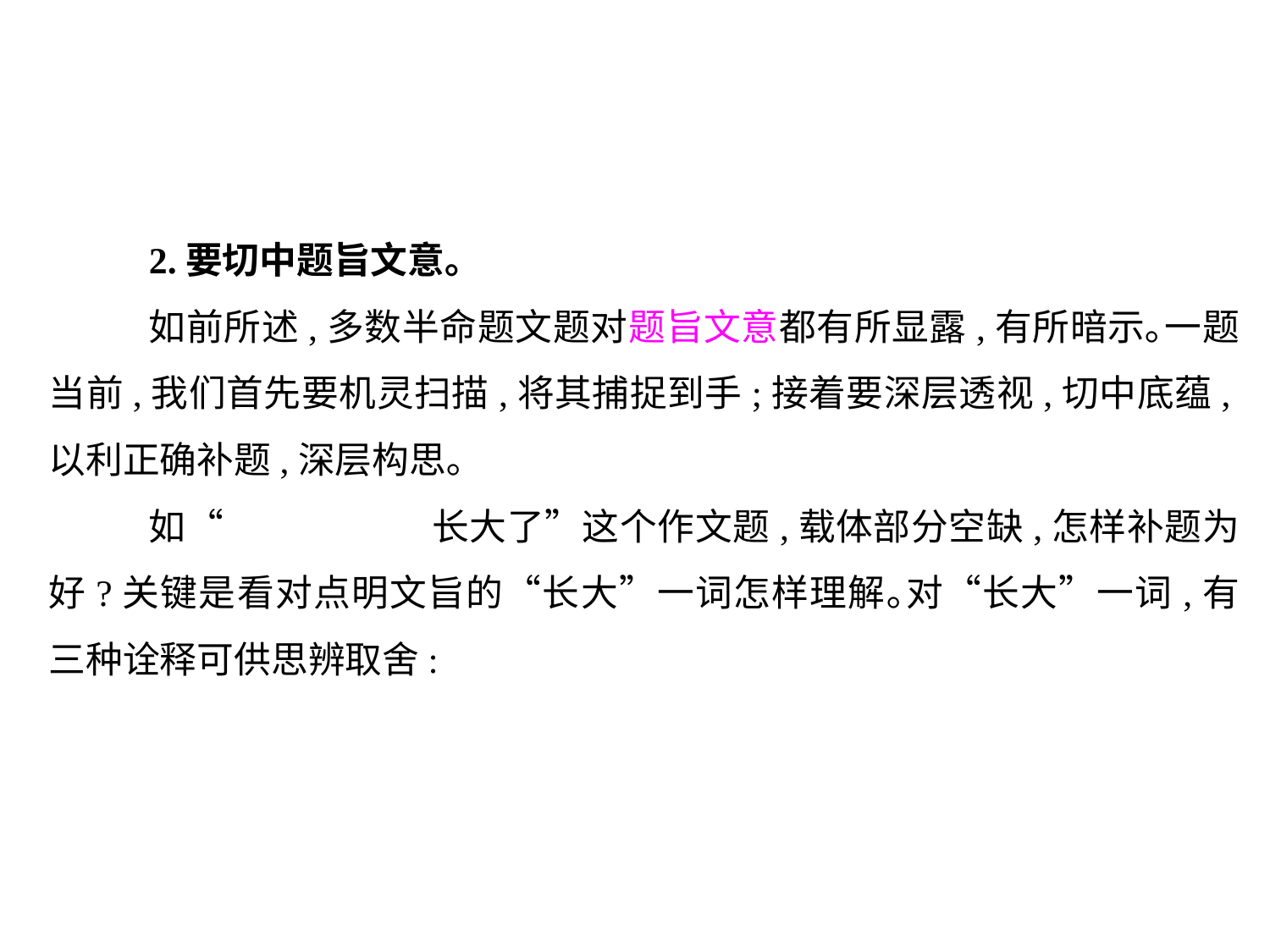

2.要切中题旨文意｡
如前所述,多数半命题文题对题旨文意都有所显露,有所暗示｡一题当前,我们首先要机灵扫描,将其捕捉到手;接着要深层透视,切中底蕴,以利正确补题,深层构思｡
如“		长大了”这个作文题,载体部分空缺,怎样补题为好?关键是看对点明文旨的“长大”一词怎样理解｡对“长大”一词,有三种诠释可供思辨取舍: